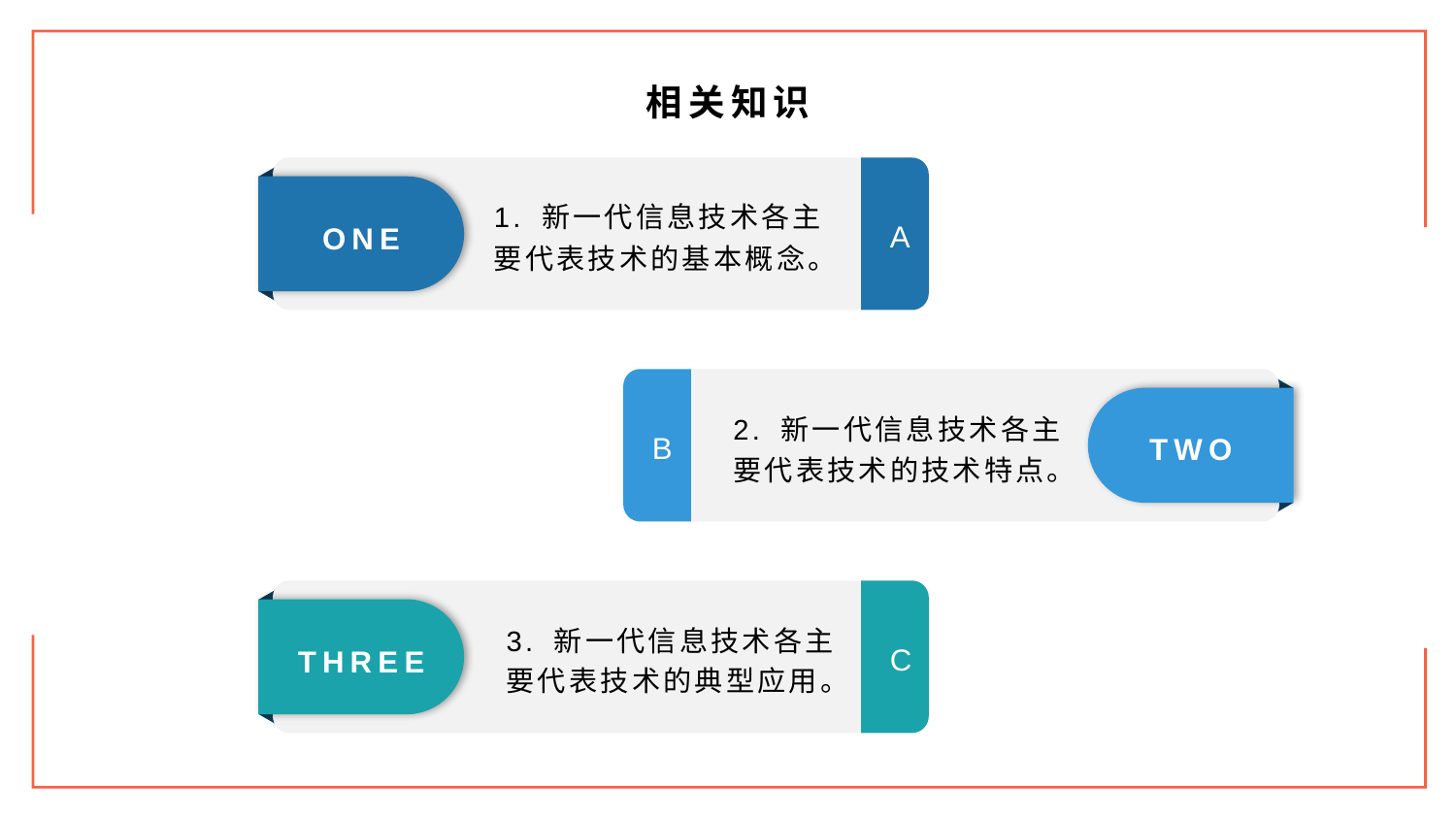

相关知识

1. 新一代信息技术各主要代表技术的基本概念。
ONE
A

2. 新一代信息技术各主要代表技术的技术特点。
TWO
B

3. 新一代信息技术各主要代表技术的典型应用。
THREE
C